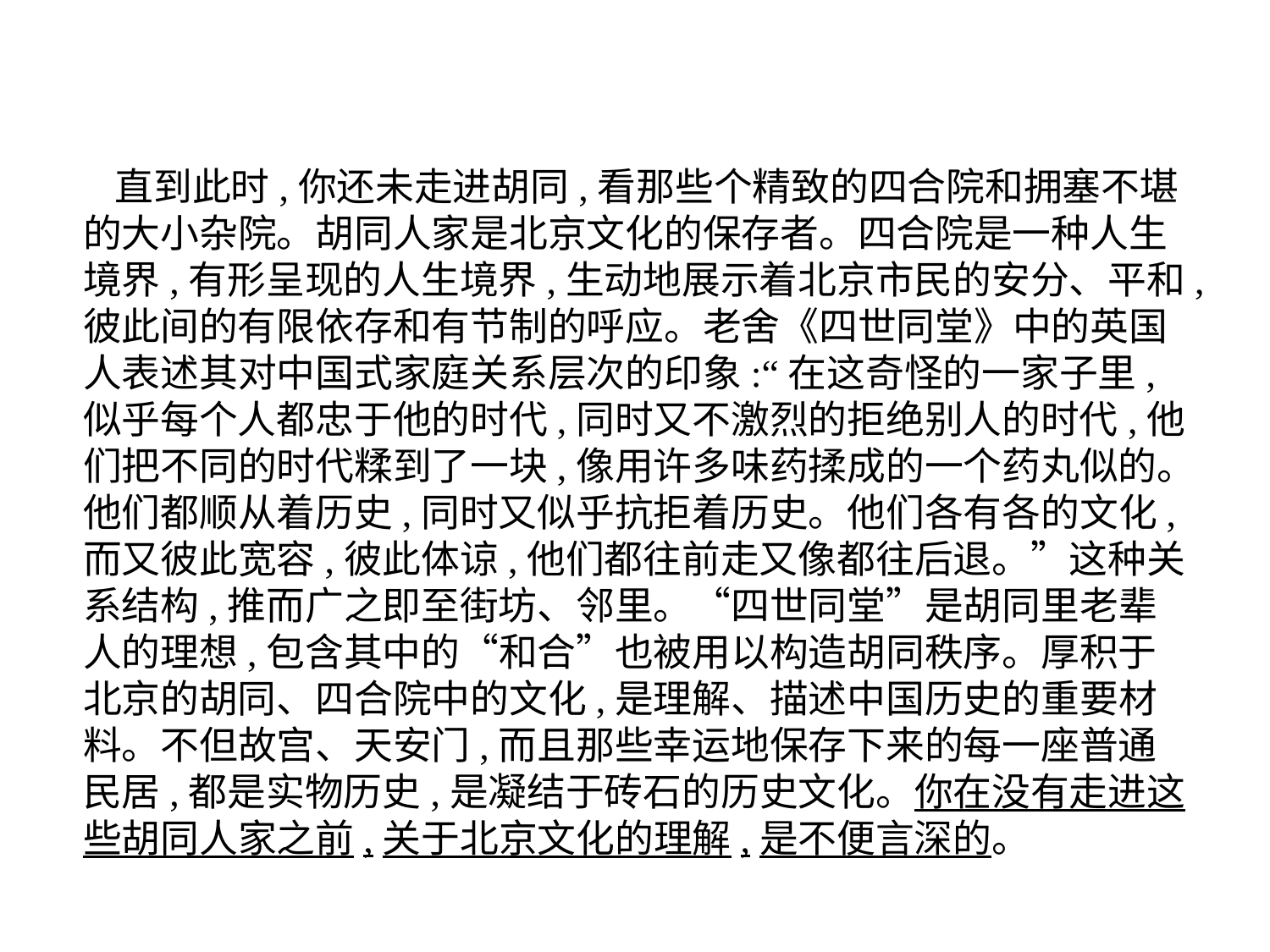

直到此时,你还未走进胡同,看那些个精致的四合院和拥塞不堪的大小杂院。胡同人家是北京文化的保存者。四合院是一种人生境界,有形呈现的人生境界,生动地展示着北京市民的安分、平和,彼此间的有限依存和有节制的呼应。老舍《四世同堂》中的英国人表述其对中国式家庭关系层次的印象:“在这奇怪的一家子里,似乎每个人都忠于他的时代,同时又不激烈的拒绝别人的时代,他们把不同的时代糅到了一块,像用许多味药揉成的一个药丸似的。他们都顺从着历史,同时又似乎抗拒着历史。他们各有各的文化,而又彼此宽容,彼此体谅,他们都往前走又像都往后退。”这种关系结构,推而广之即至街坊、邻里。“四世同堂”是胡同里老辈人的理想,包含其中的“和合”也被用以构造胡同秩序。厚积于北京的胡同、四合院中的文化,是理解、描述中国历史的重要材料。不但故宫、天安门,而且那些幸运地保存下来的每一座普通民居,都是实物历史,是凝结于砖石的历史文化。你在没有走进这些胡同人家之前,关于北京文化的理解,是不便言深的。
-12-